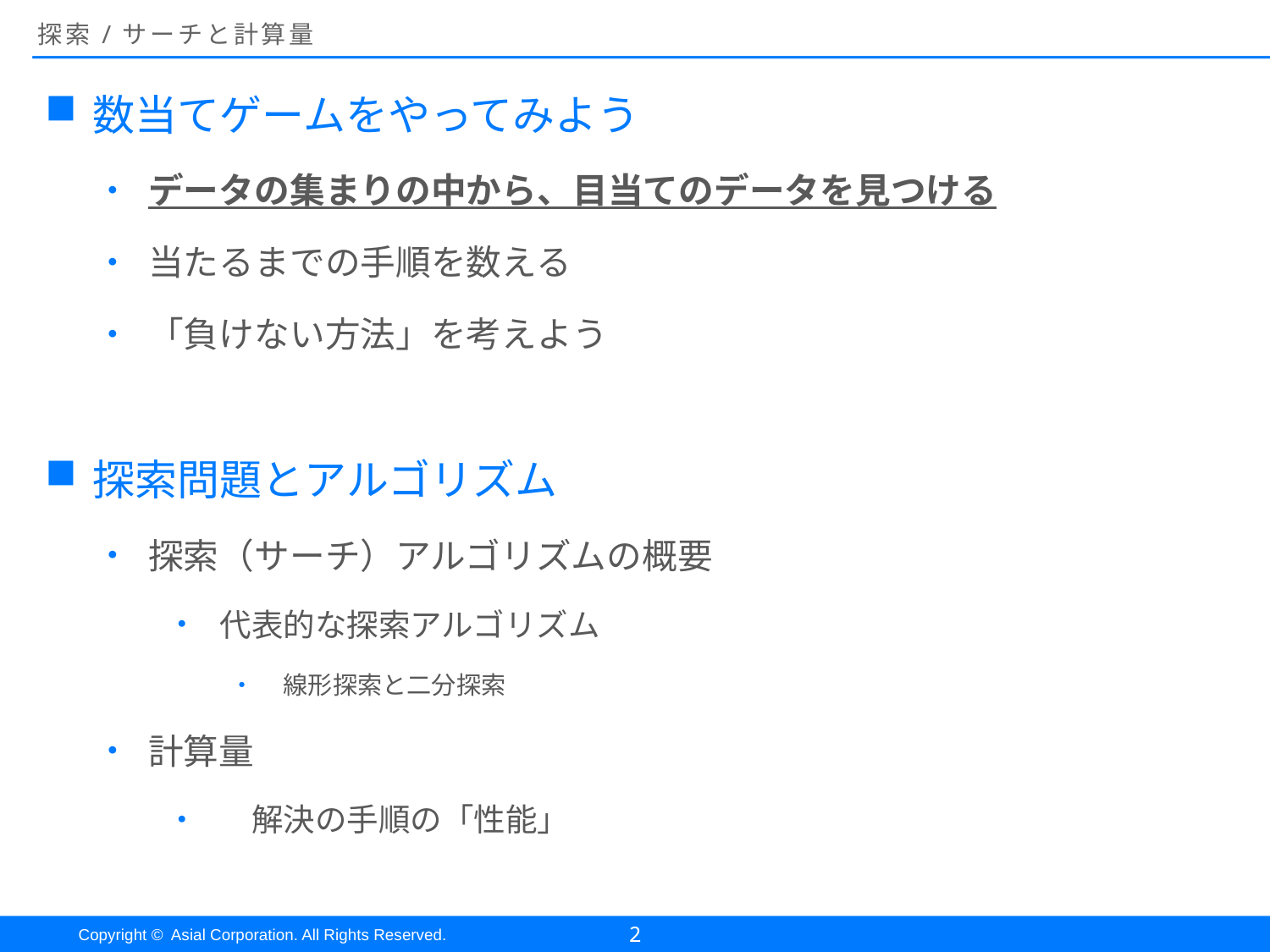

# 探索/サーチと計算量

数当てゲームをやってみよう
データの集まりの中から、目当てのデータを見つける
当たるまでの手順を数える
「負けない方法」を考えよう

探索問題とアルゴリズム
探索（サーチ）アルゴリズムの概要
代表的な探索アルゴリズム
線形探索と二分探索
計算量
　解決の手順の「性能」
2